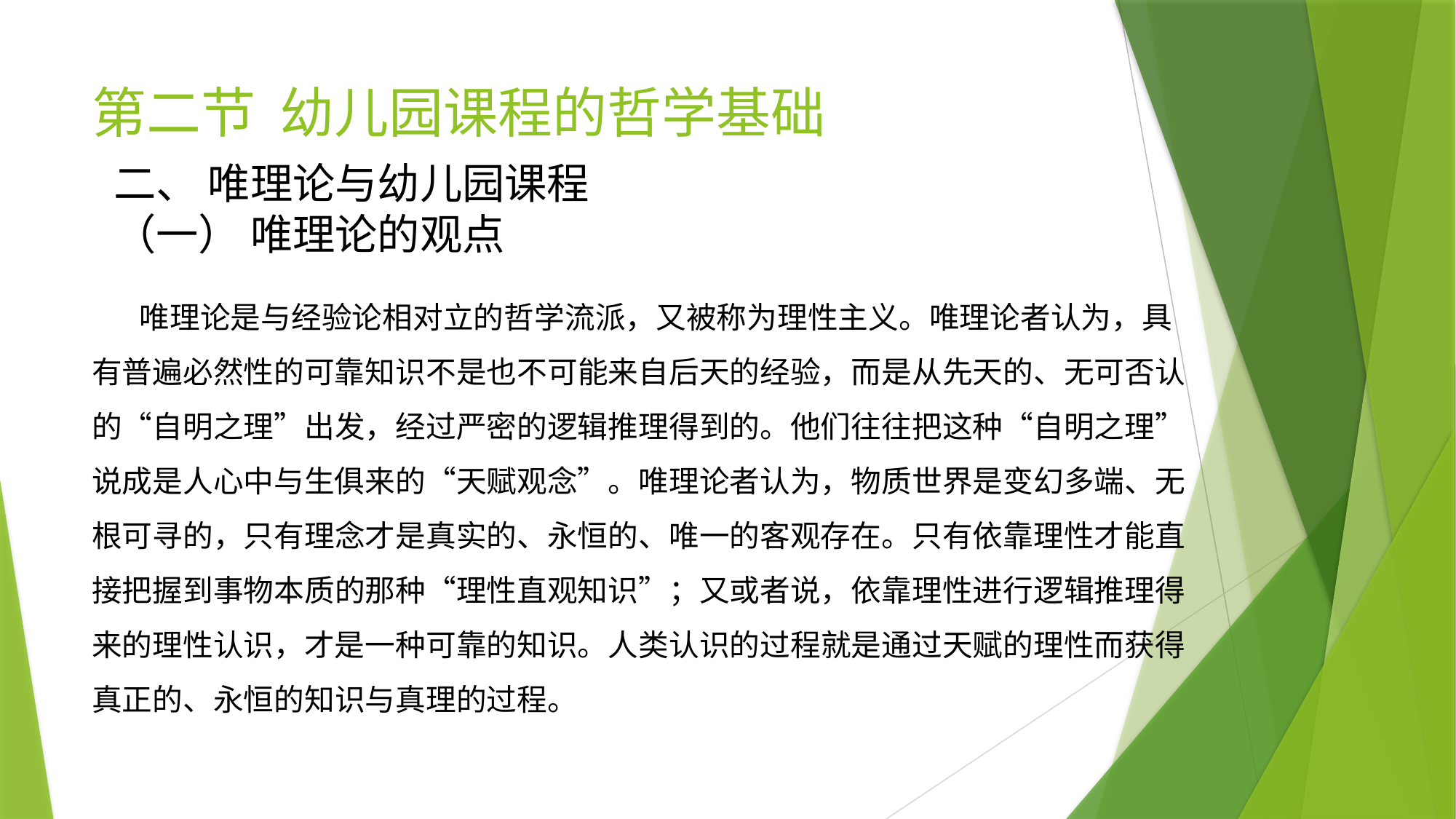

# 第二节  幼儿园课程的哲学基础
二、 唯理论与幼儿园课程
（一） 唯理论的观点
      唯理论是与经验论相对立的哲学流派，又被称为理性主义。唯理论者认为，具有普遍必然性的可靠知识不是也不可能来自后天的经验，而是从先天的、无可否认的“自明之理”出发，经过严密的逻辑推理得到的。他们往往把这种“自明之理”说成是人心中与生俱来的“天赋观念”。唯理论者认为，物质世界是变幻多端、无根可寻的，只有理念才是真实的、永恒的、唯一的客观存在。只有依靠理性才能直接把握到事物本质的那种“理性直观知识”；又或者说，依靠理性进行逻辑推理得来的理性认识，才是一种可靠的知识。人类认识的过程就是通过天赋的理性而获得真正的、永恒的知识与真理的过程。